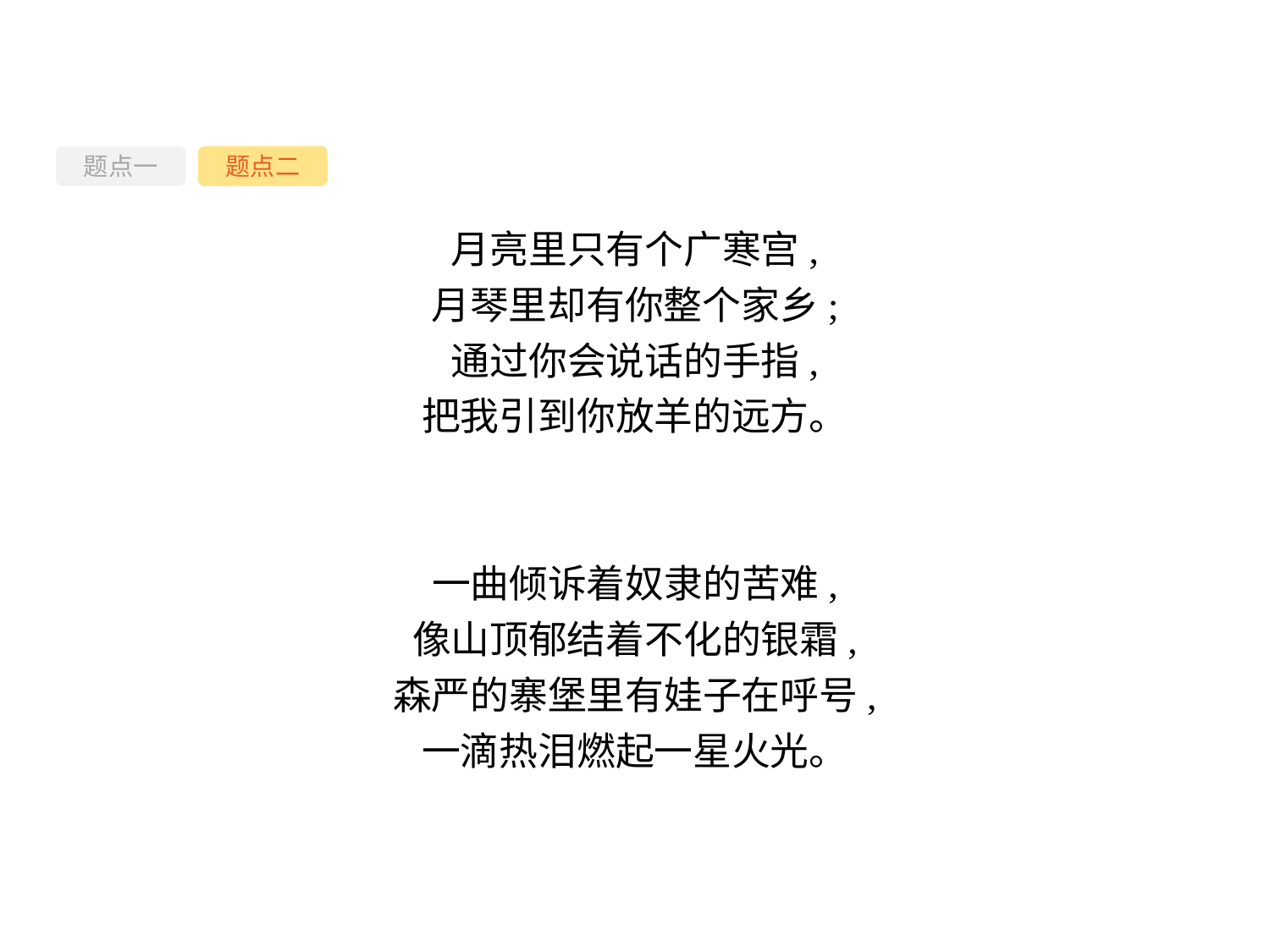

题点一
题点二
月亮里只有个广寒宫,
月琴里却有你整个家乡;
通过你会说话的手指,
把我引到你放羊的远方。

一曲倾诉着奴隶的苦难,
像山顶郁结着不化的银霜,
森严的寨堡里有娃子在呼号,
一滴热泪燃起一星火光。
-48-